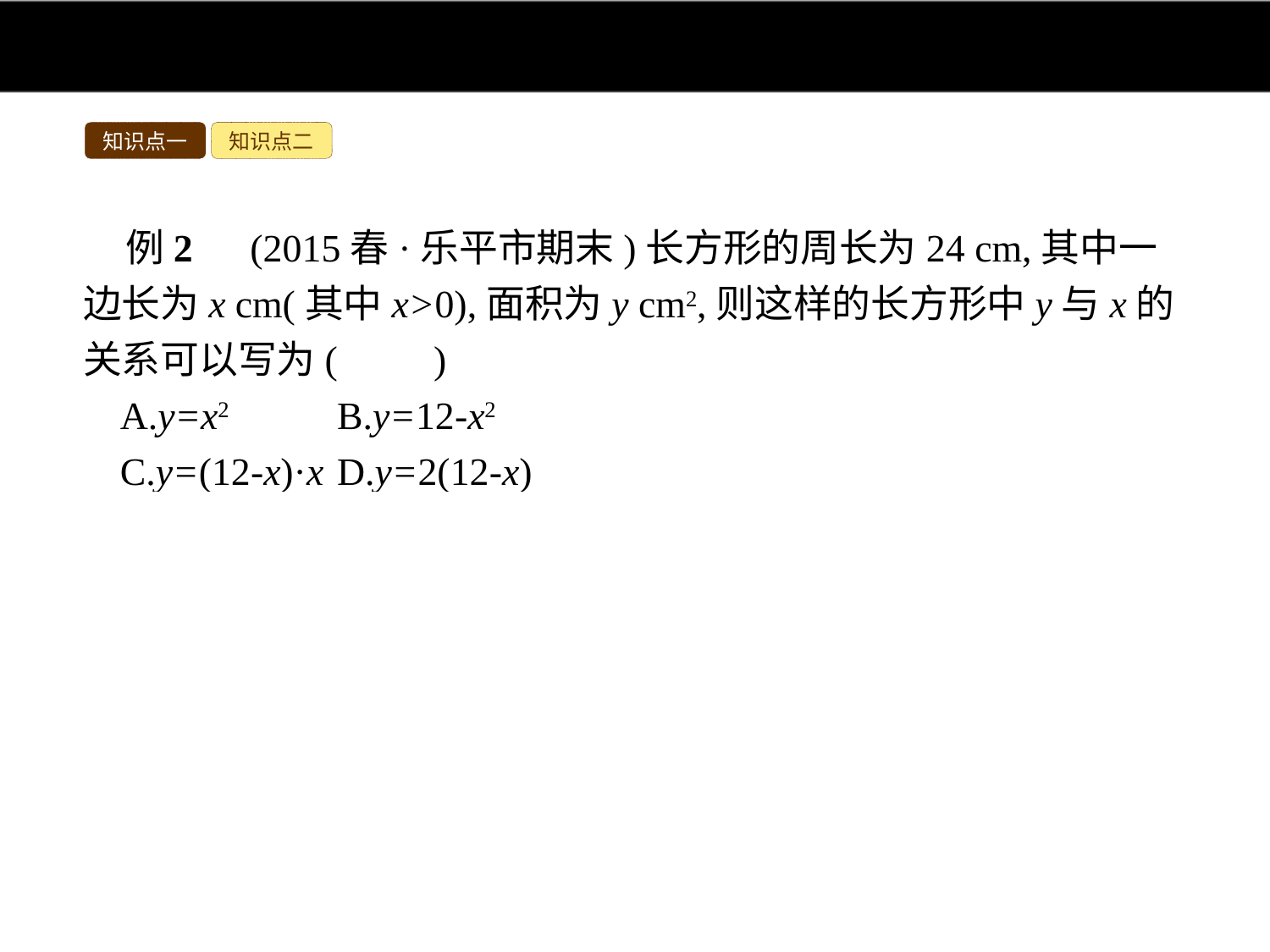

知识点一
知识点二
例2　(2015春·乐平市期末)长方形的周长为24 cm,其中一边长为x cm(其中x>0),面积为y cm2,则这样的长方形中y与x的关系可以写为(　　)
A.y=x2	B.y=12-x2
C.y=(12-x)·x	D.y=2(12-x)
解析:先表示出长方形的另一边长,再利用长方形的面积公式表示出函数解析式.∵长方形的周长为24 cm,其中一边长为x cm(其中x>0),∴长方形的另一边长为12-x(cm).
∴y=(12-x)·x.
答案:C